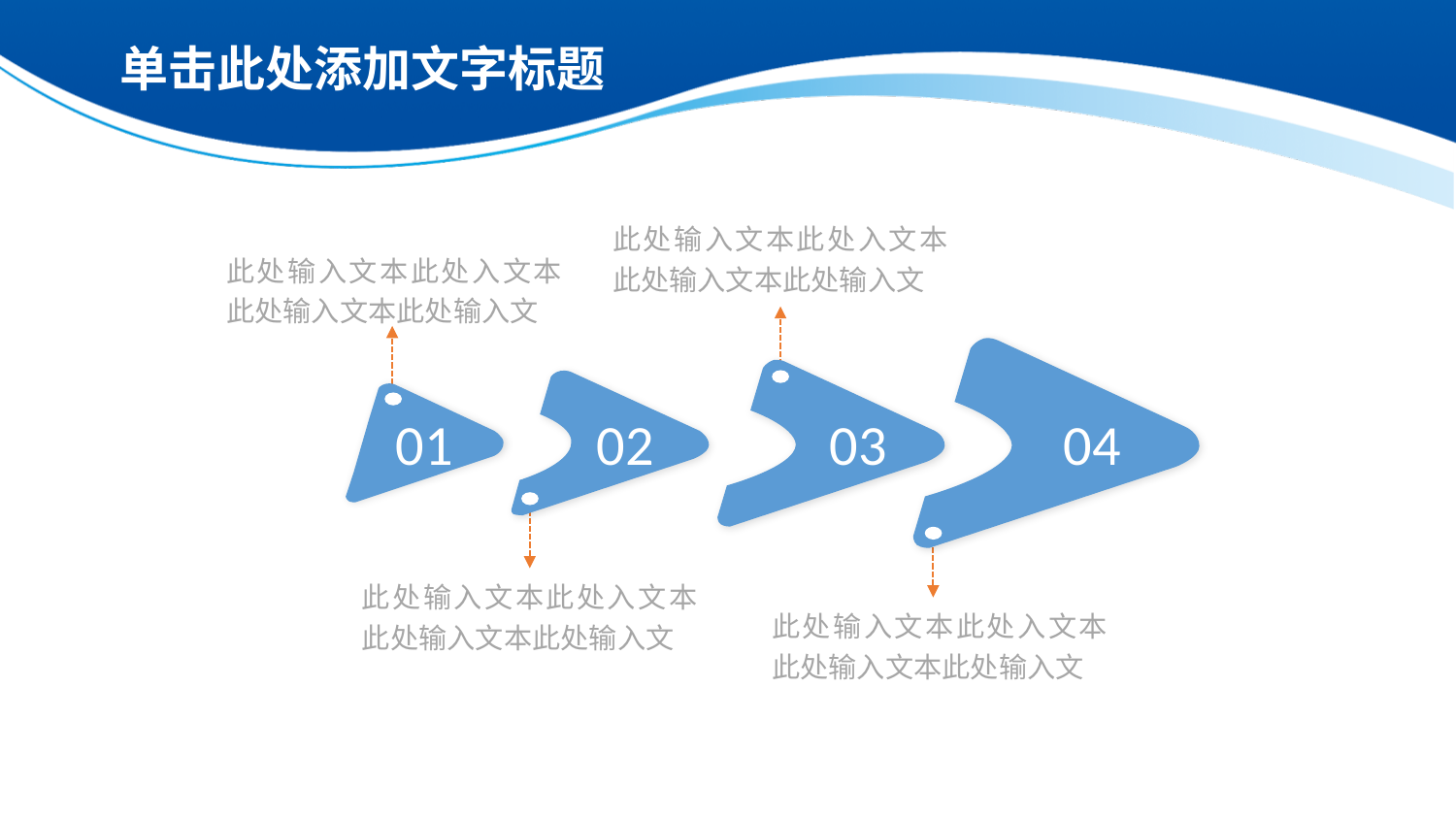

此处输入文本此处入文本此处输入文本此处输入文
此处输入文本此处入文本此处输入文本此处输入文
04

03

02

01

此处输入文本此处入文本此处输入文本此处输入文
此处输入文本此处入文本此处输入文本此处输入文